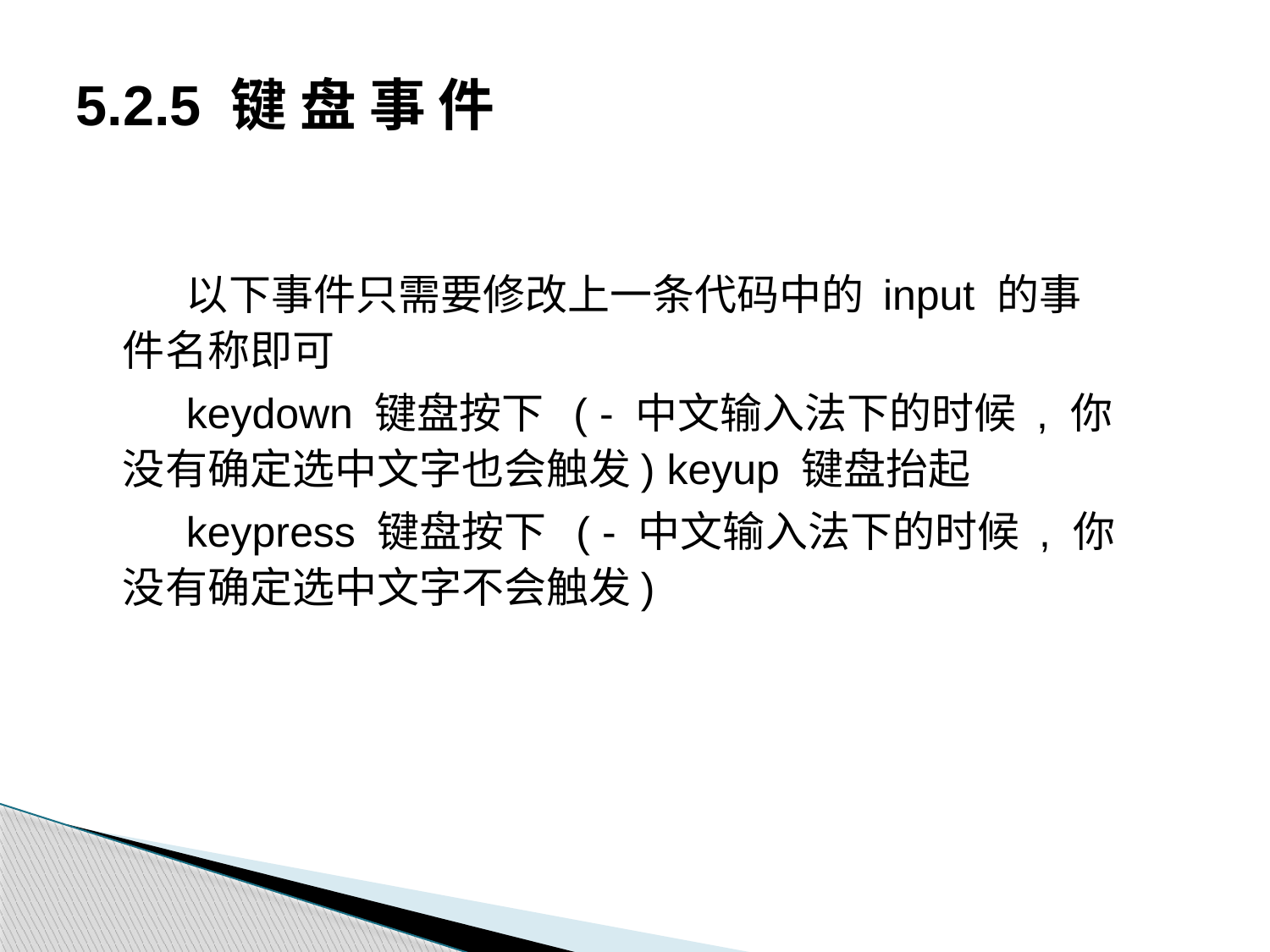

# 5.2.5 键 盘 事 件
以下事件只需要修改上一条代码中的 input 的事件名称即可
keydown 键盘按下  ( - 中文输入法下的时候 , 你没有确定选中文字也会触发) keyup 键盘抬起
keypress 键盘按下  ( - 中文输入法下的时候 , 你没有确定选中文字不会触发)